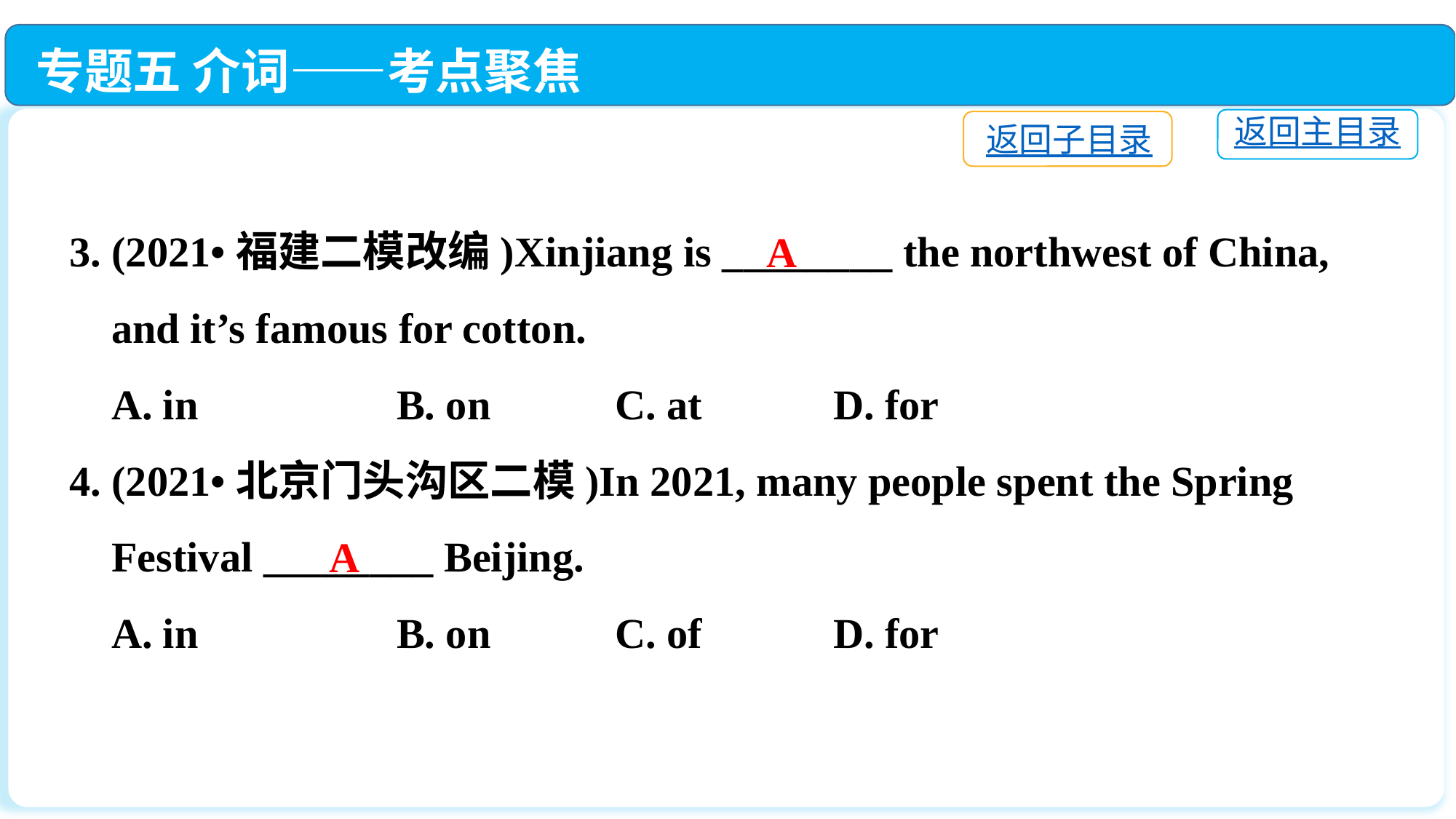

专题五 介词——考点聚焦

返回主目录

返回子目录
3. (2021•福建二模改编)Xinjiang is ________ the northwest of China,
    and it’s famous for cotton.
    A. in		B. on		C. at　　	D. for
4. (2021•北京门头沟区二模)In 2021, many people spent the Spring
    Festival ________ Beijing.
    A. in		B. on		C. of		D. for
A
A